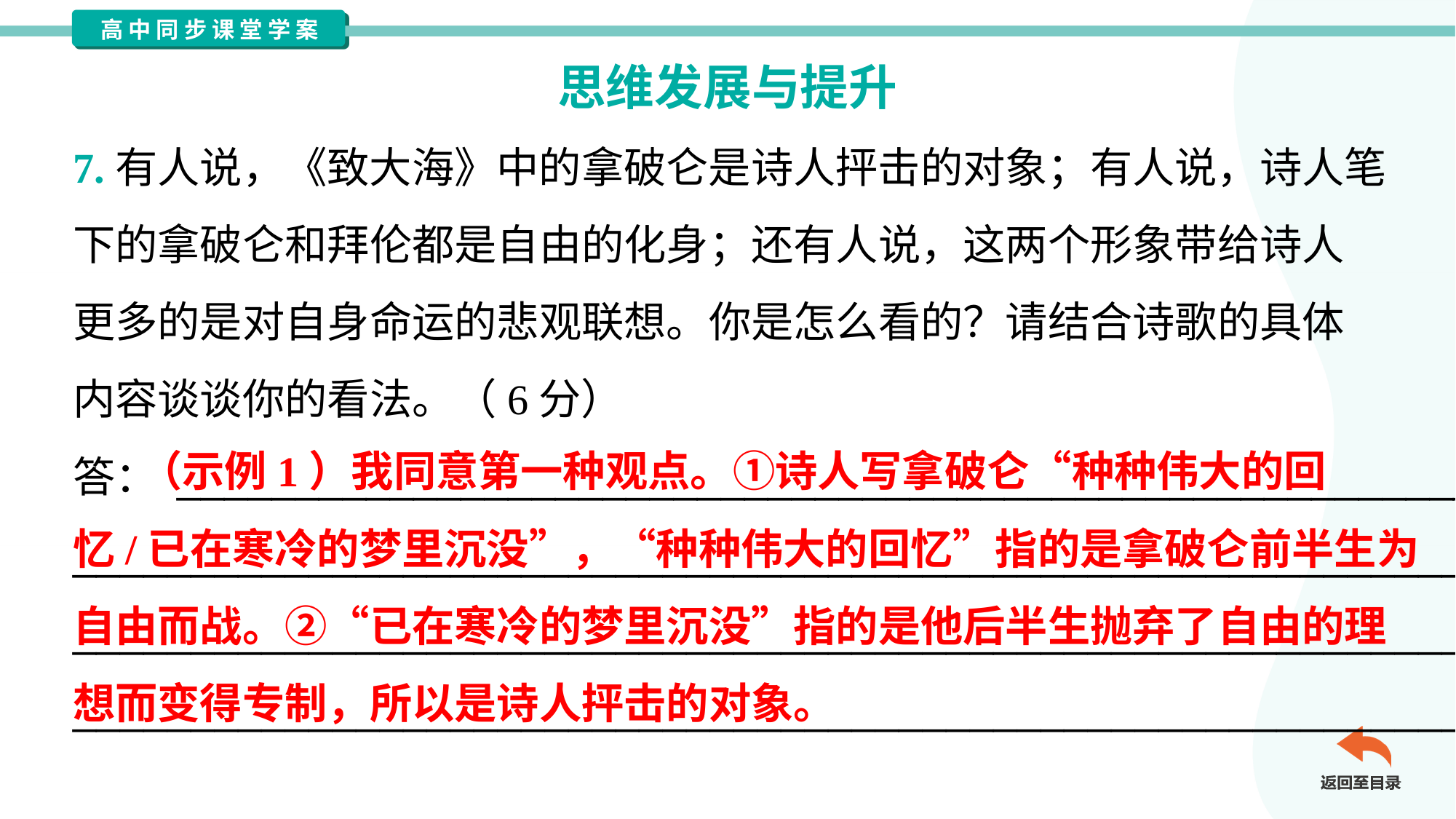

思维发展与提升
7.有人说，《致大海》中的拿破仑是诗人抨击的对象；有人说，诗人笔
下的拿破仑和拜伦都是自由的化身；还有人说，这两个形象带给诗人
更多的是对自身命运的悲观联想。你是怎么看的？请结合诗歌的具体
内容谈谈你的看法。（6分）
答： ________________________________________________________
_____________________________________________________________
_____________________________________________________________
_____________________________________________________________
      （示例1）我同意第一种观点。①诗人写拿破仑“种种伟大的回
忆/已在寒冷的梦里沉没”，“种种伟大的回忆”指的是拿破仑前半生为
自由而战。②“已在寒冷的梦里沉没”指的是他后半生抛弃了自由的理
想而变得专制，所以是诗人抨击的对象。